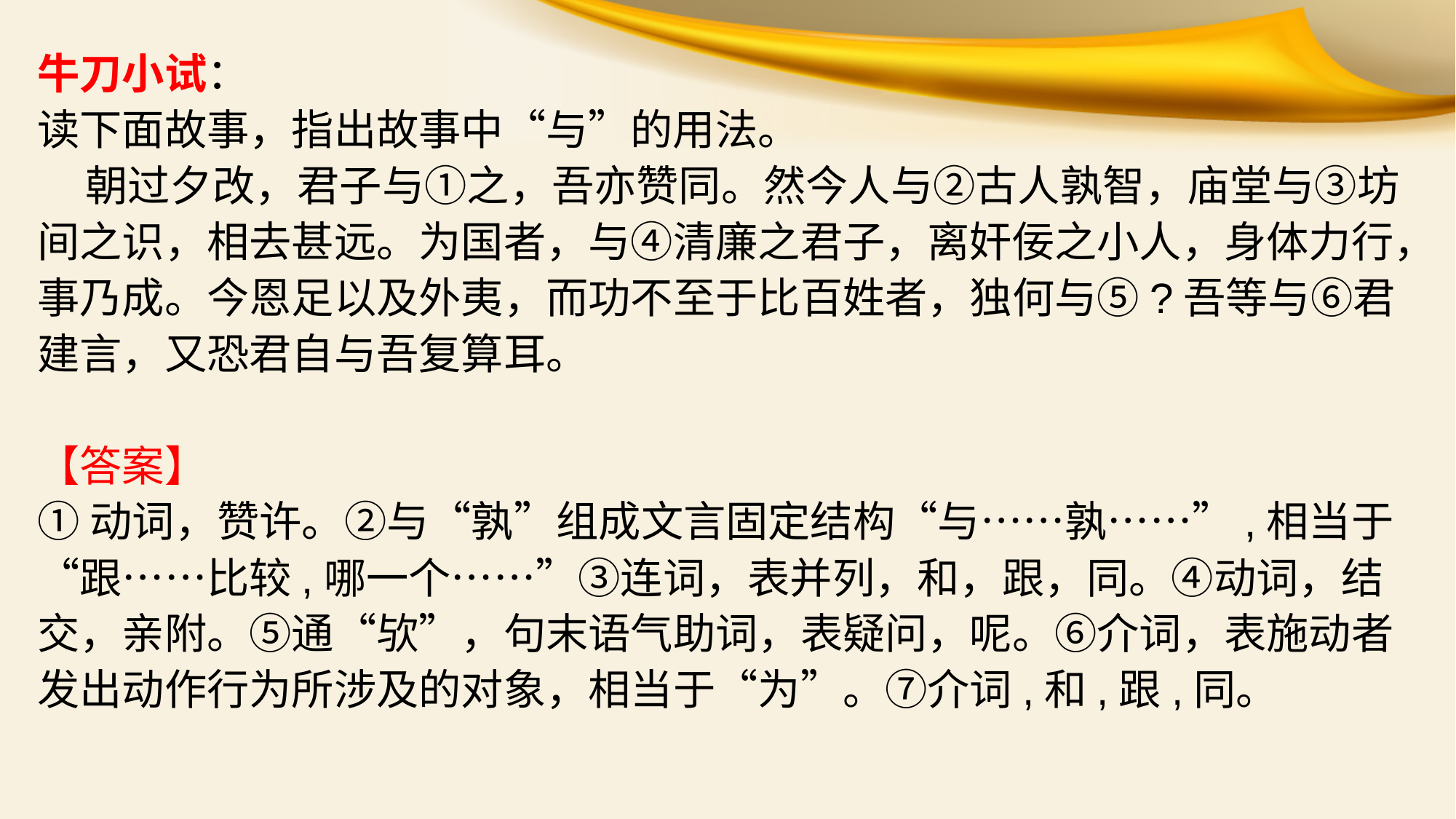

牛刀小试：
读下面故事，指出故事中“与”的用法。
    朝过夕改，君子与①之，吾亦赞同。然今人与②古人孰智，庙堂与③坊间之识，相去甚远。为国者，与④清廉之君子，离奸佞之小人，身体力行，事乃成。今恩足以及外夷，而功不至于比百姓者，独何与⑤?吾等与⑥君建言，又恐君自与吾复算耳。

【答案】
①动词，赞许。②与“孰”组成文言固定结构“与……孰……”,相当于“跟……比较,哪一个……”③连词，表并列，和，跟，同。④动词，结交，亲附。⑤通“欤”，句末语气助词，表疑问，呢。⑥介词，表施动者发出动作行为所涉及的对象，相当于“为”。⑦介词,和,跟,同。